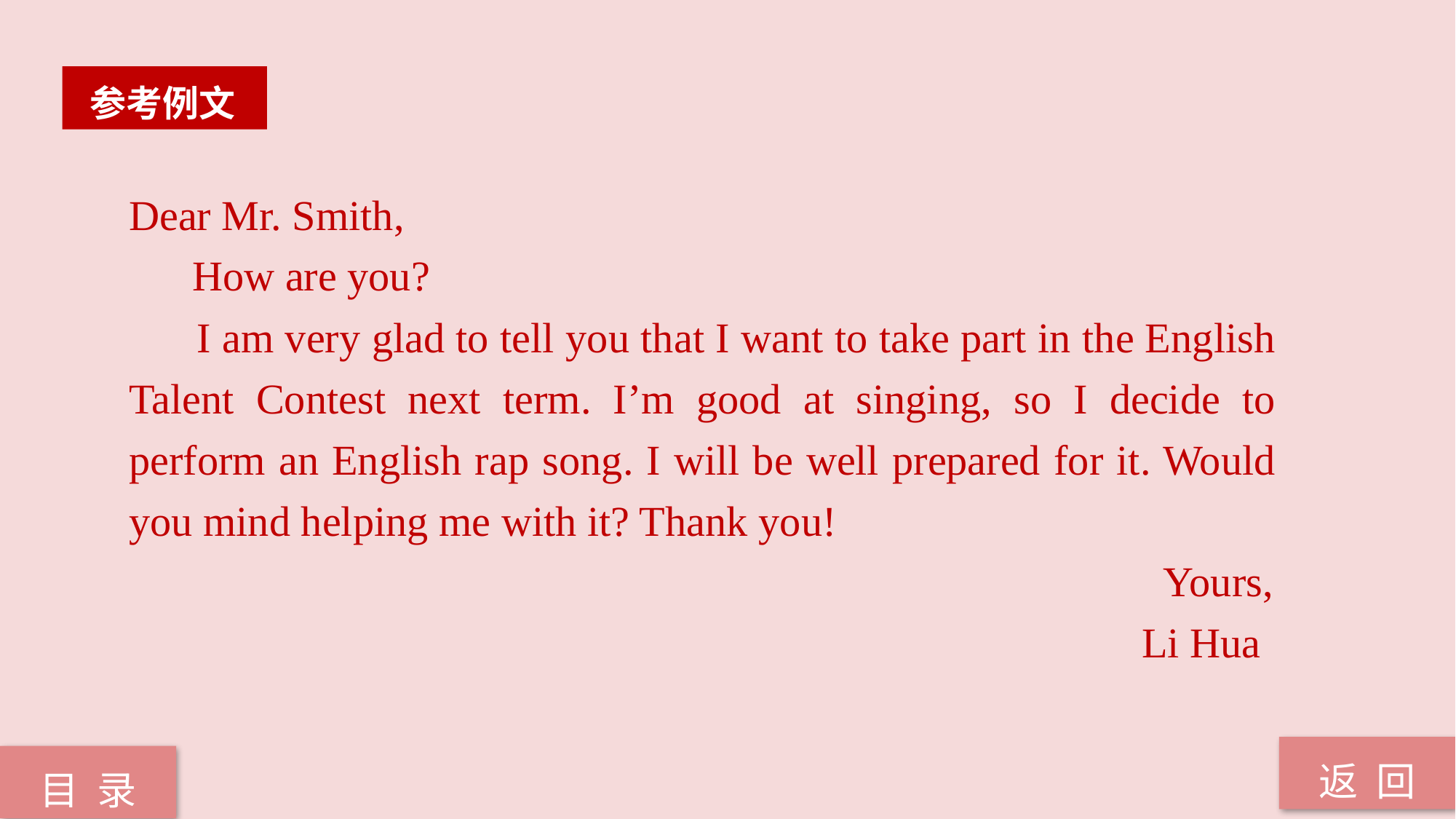

参考例文
Dear Mr. Smith,
      How are you?
      I am very glad to tell you that I want to take part in the English Talent Contest next term. I’m good at singing, so I decide to perform an English rap song. I will be well prepared for it. Would you mind helping me with it? Thank you!
                                                                                                  Yours,
                                                                                                Li Hua
返  回